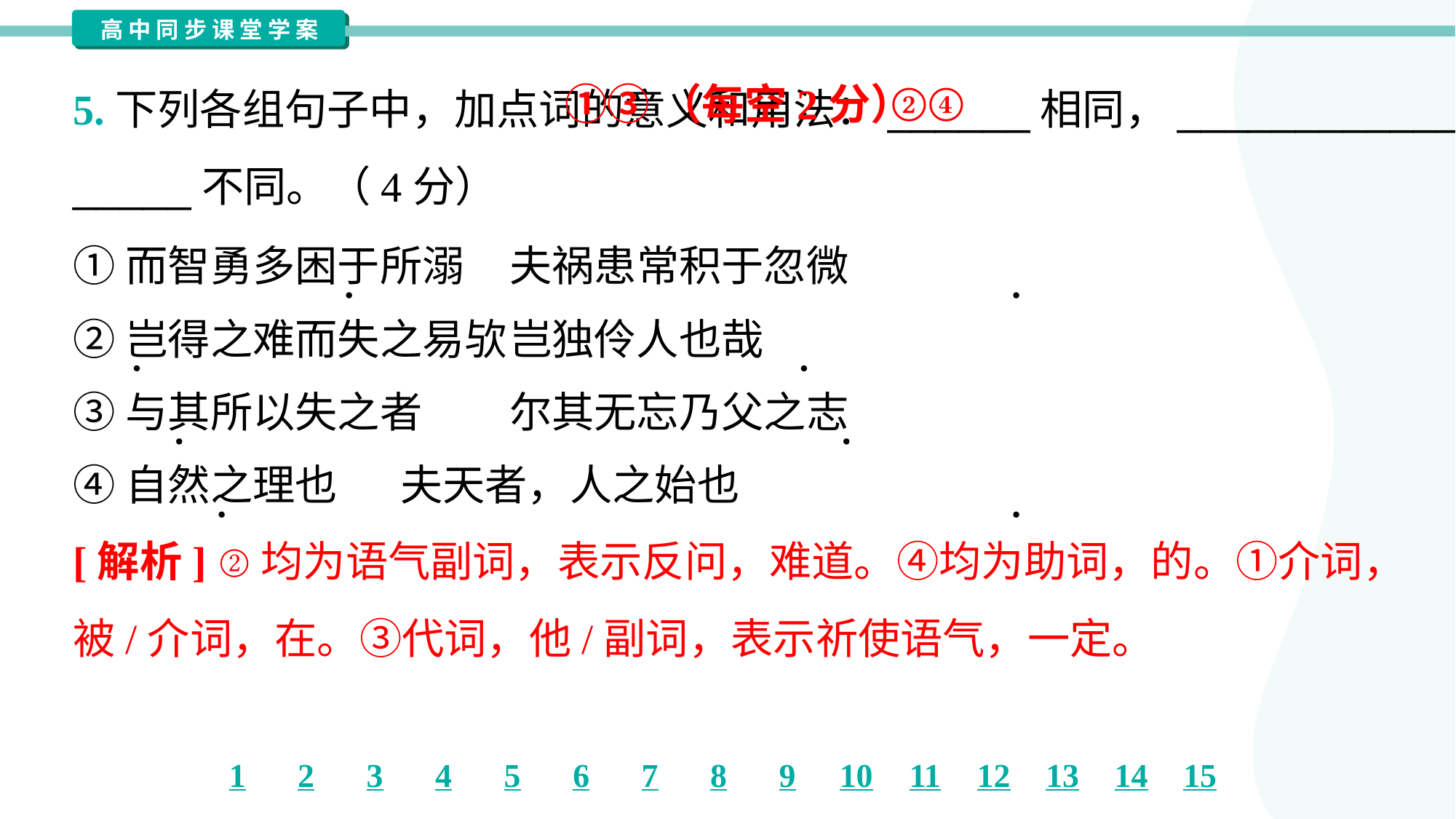

①③（每空2分）
②④
5.下列各组句子中，加点词的意义和用法：______相同，____________
_____不同。（4分）
①而智勇多困于所溺	夫祸患常积于忽微
②岂得之难而失之易欤	岂独伶人也哉

③与其所以失之者	尔其无忘乃父之志

④自然之理也	夫天者，人之始也

[解析] ②均为语气副词，表示反问，难道。④均为助词，的。①介词，
被/介词，在。③代词，他/副词，表示祈使语气，一定。